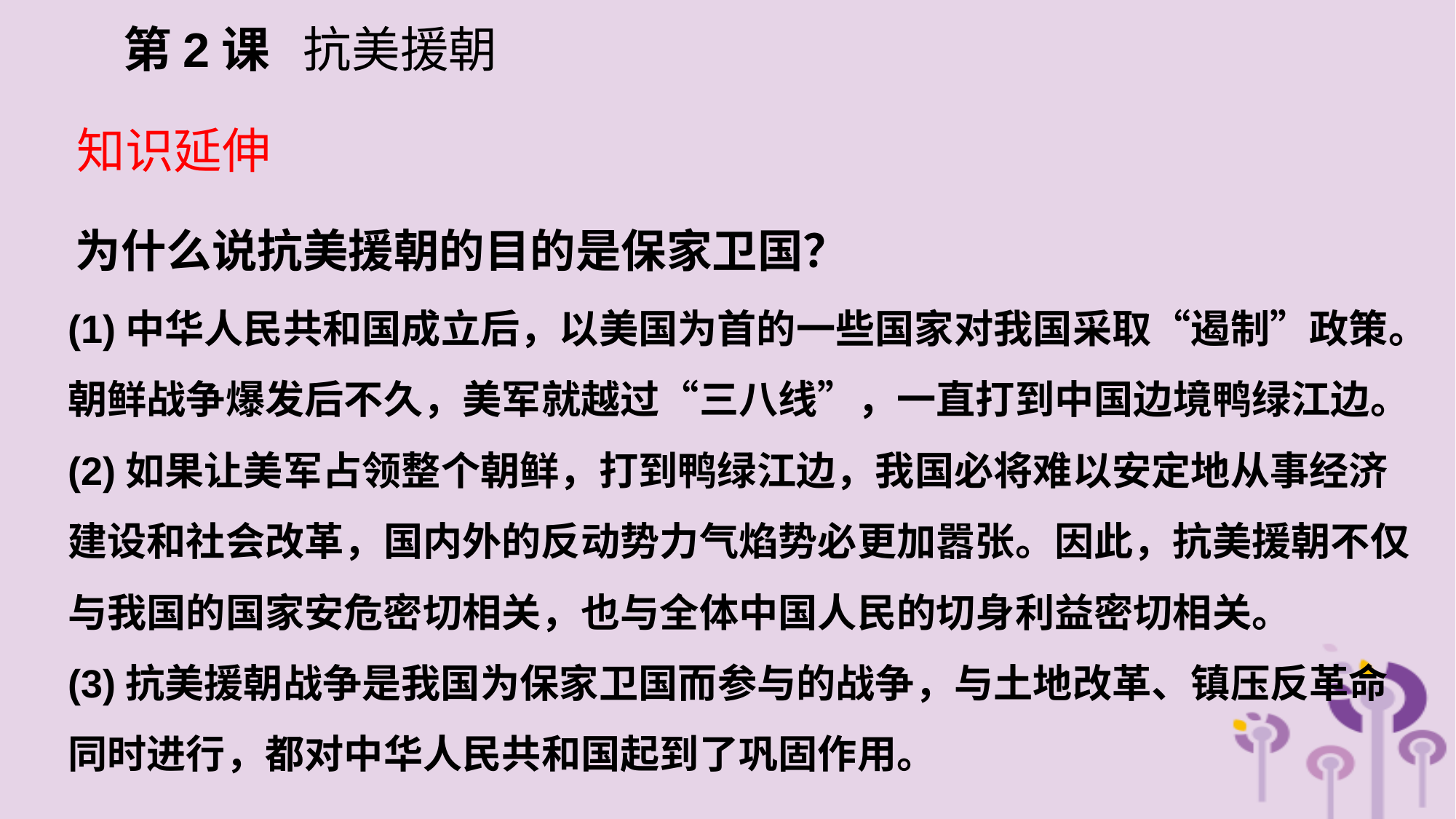

第2课   抗美援朝
知识延伸
为什么说抗美援朝的目的是保家卫国？
(1)中华人民共和国成立后，以美国为首的一些国家对我国采取“遏制”政策。朝鲜战争爆发后不久，美军就越过“三八线”，一直打到中国边境鸭绿江边。
(2)如果让美军占领整个朝鲜，打到鸭绿江边，我国必将难以安定地从事经济建设和社会改革，国内外的反动势力气焰势必更加嚣张。因此，抗美援朝不仅与我国的国家安危密切相关，也与全体中国人民的切身利益密切相关。
(3)抗美援朝战争是我国为保家卫国而参与的战争，与土地改革、镇压反革命同时进行，都对中华人民共和国起到了巩固作用。